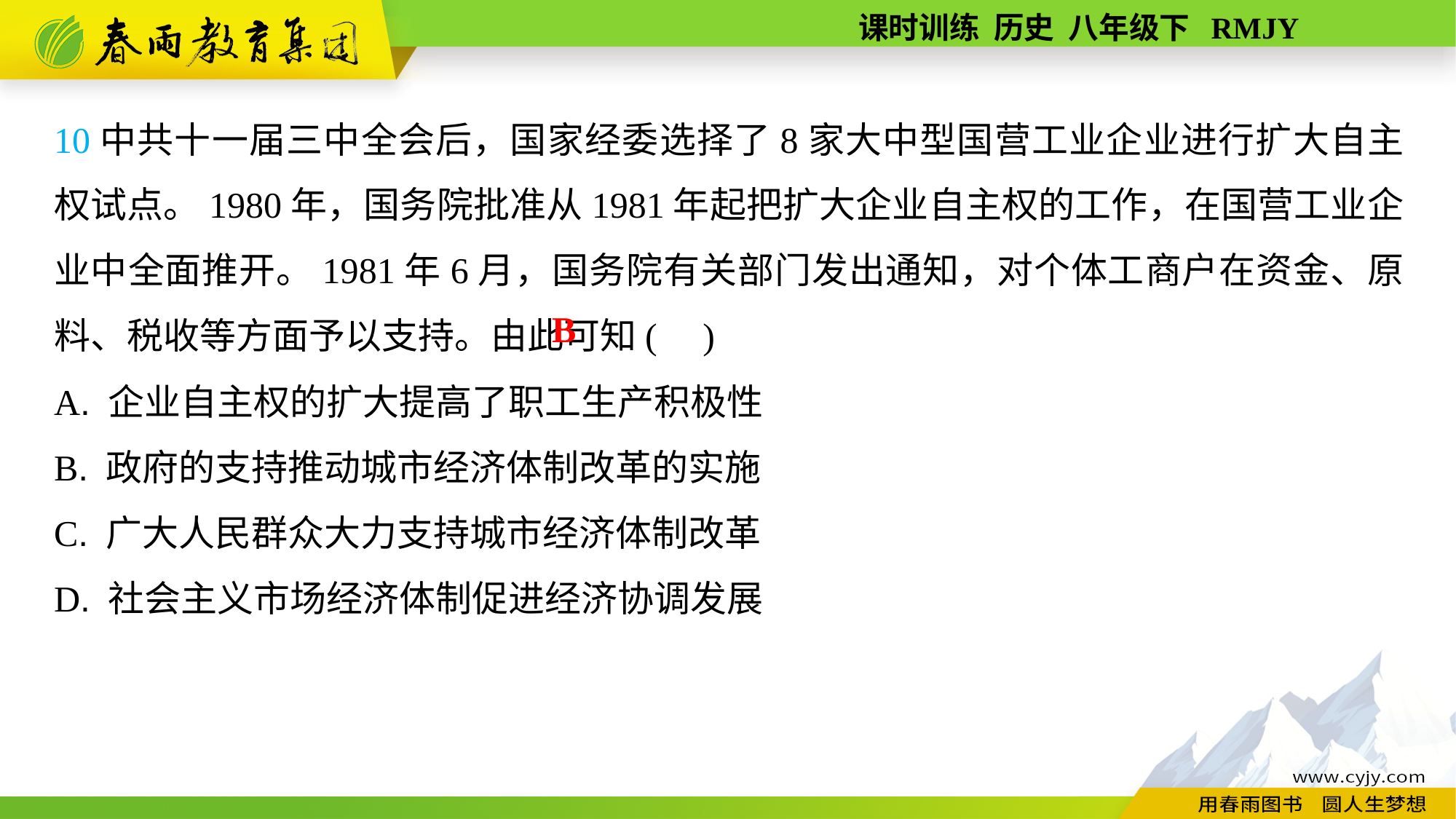

10中共十一届三中全会后，国家经委选择了8家大中型国营工业企业进行扩大自主权试点。1980年，国务院批准从1981年起把扩大企业自主权的工作，在国营工业企业中全面推开。1981年6月，国务院有关部门发出通知，对个体工商户在资金、原料、税收等方面予以支持。由此可知(     )
A. 企业自主权的扩大提高了职工生产积极性
B. 政府的支持推动城市经济体制改革的实施
C. 广大人民群众大力支持城市经济体制改革
D. 社会主义市场经济体制促进经济协调发展
B